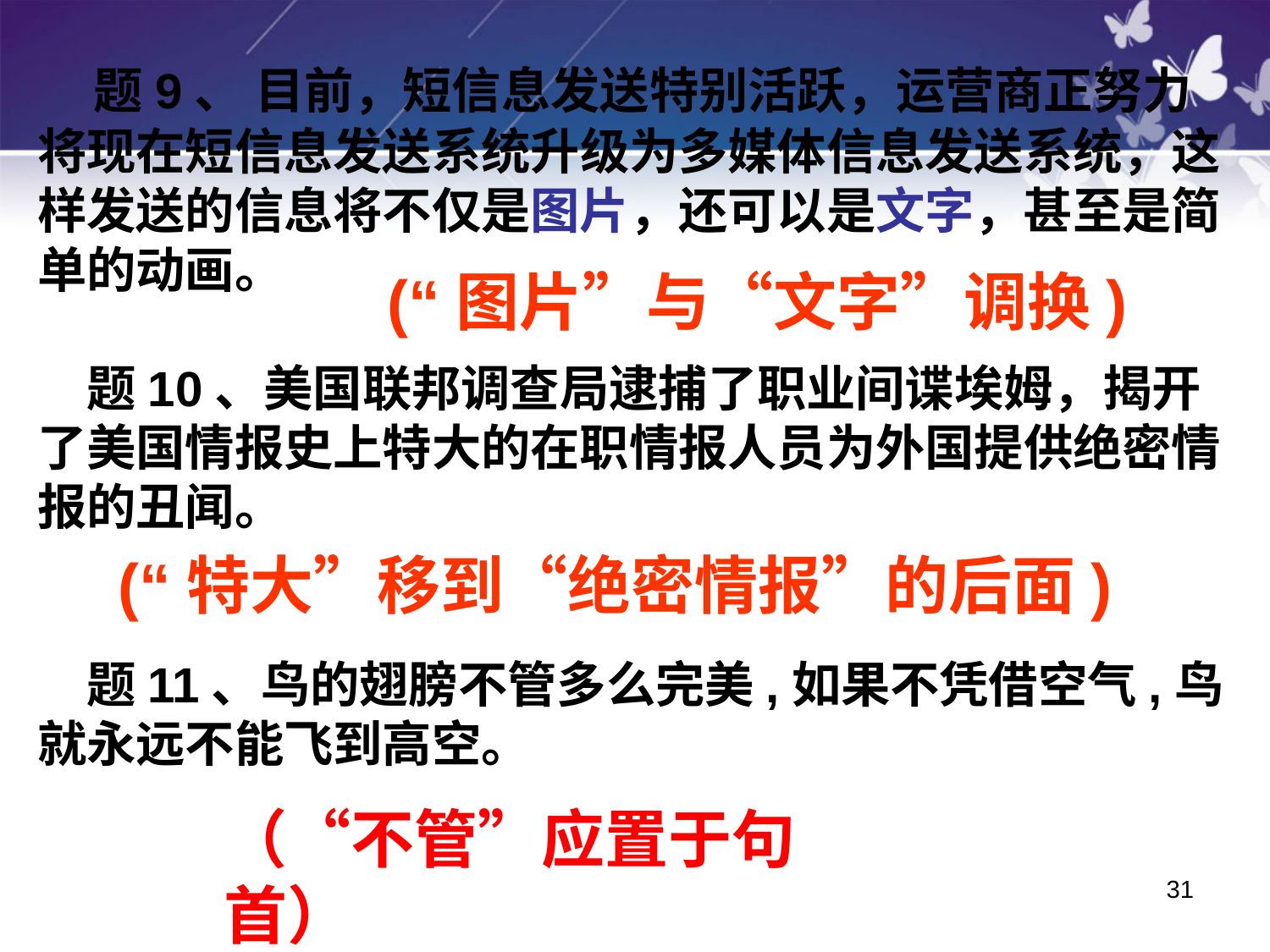

题9、 目前，短信息发送特别活跃，运营商正努力将现在短信息发送系统升级为多媒体信息发送系统，这样发送的信息将不仅是图片，还可以是文字，甚至是简单的动画。

　题10、美国联邦调查局逮捕了职业间谍埃姆，揭开了美国情报史上特大的在职情报人员为外国提供绝密情报的丑闻。

　题11、鸟的翅膀不管多么完美,如果不凭借空气,鸟就永远不能飞到高空。

(“图片”与“文字”调换)
(“特大”移到“绝密情报”的后面)
（“不管”应置于句首）
31